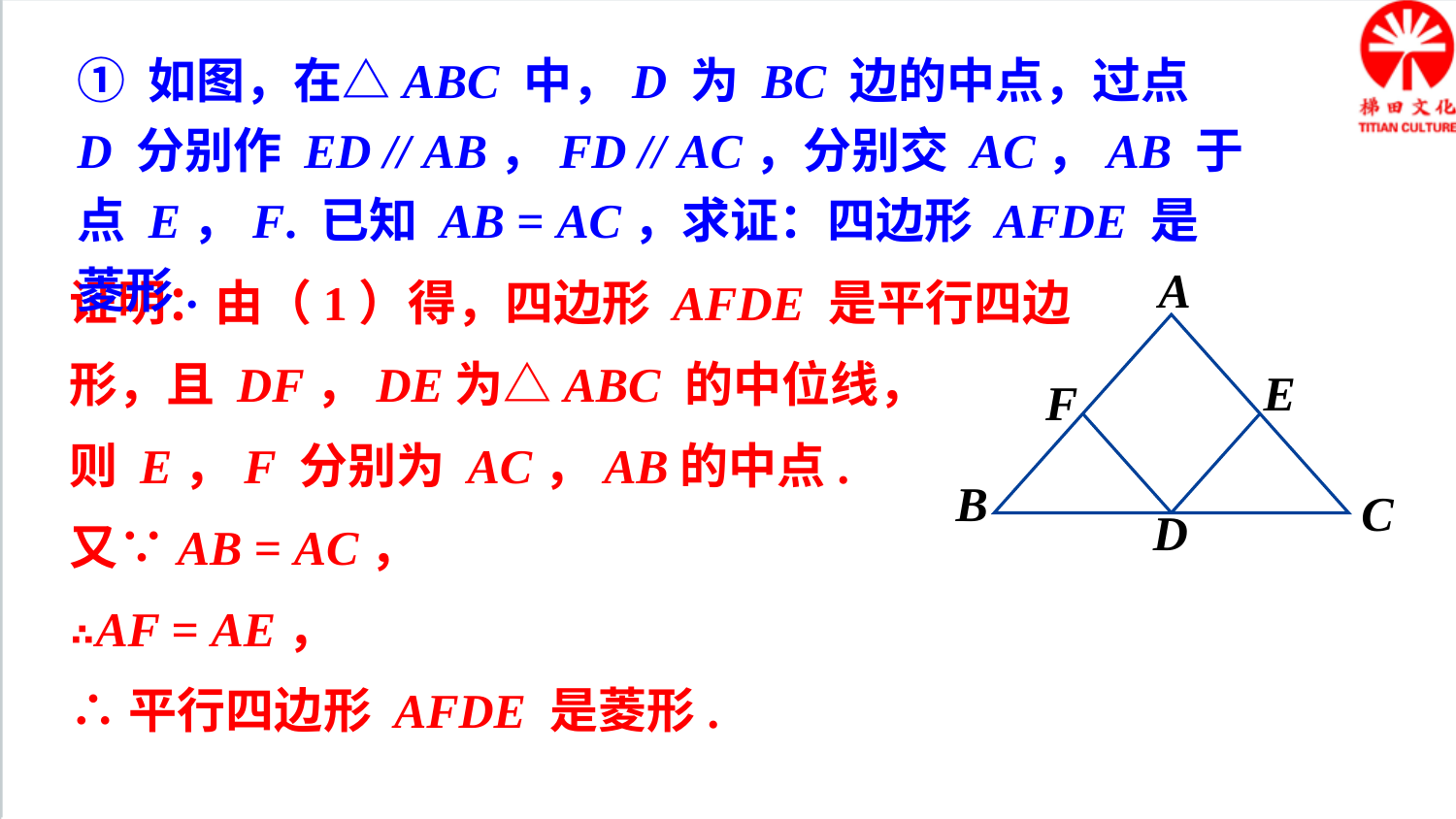

① 如图，在△ABC 中，D 为 BC 边的中点，过点 D 分别作 ED // AB，FD // AC，分别交 AC，AB 于点 E，F. 已知 AB = AC，求证：四边形 AFDE 是菱形.
证明：由（1）得，四边形 AFDE 是平行四边形，且 DF，DE为△ABC 的中位线，
则 E，F 分别为 AC，AB的中点.
又∵AB = AC，
∴AF = AE，
∴平行四边形 AFDE 是菱形.
A
E
F
B
C
D